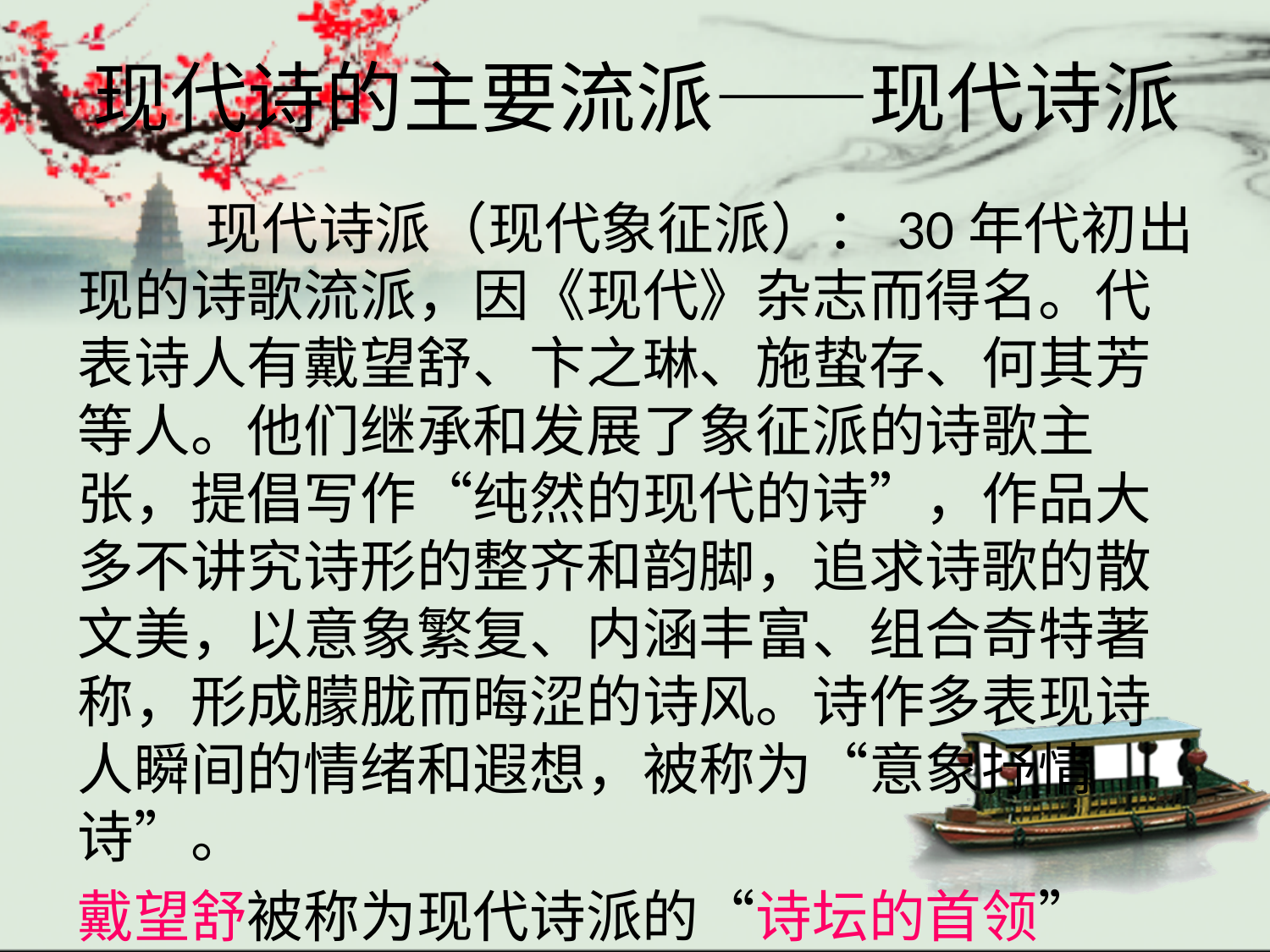

# 现代诗的主要流派——现代诗派
         现代诗派（现代象征派）：30年代初出现的诗歌流派，因《现代》杂志而得名。代表诗人有戴望舒、卞之琳、施蛰存、何其芳等人。他们继承和发展了象征派的诗歌主张，提倡写作“纯然的现代的诗”，作品大多不讲究诗形的整齐和韵脚，追求诗歌的散文美，以意象繁复、内涵丰富、组合奇特著称，形成朦胧而晦涩的诗风。诗作多表现诗人瞬间的情绪和遐想，被称为“意象抒情诗”。
戴望舒被称为现代诗派的“诗坛的首领”